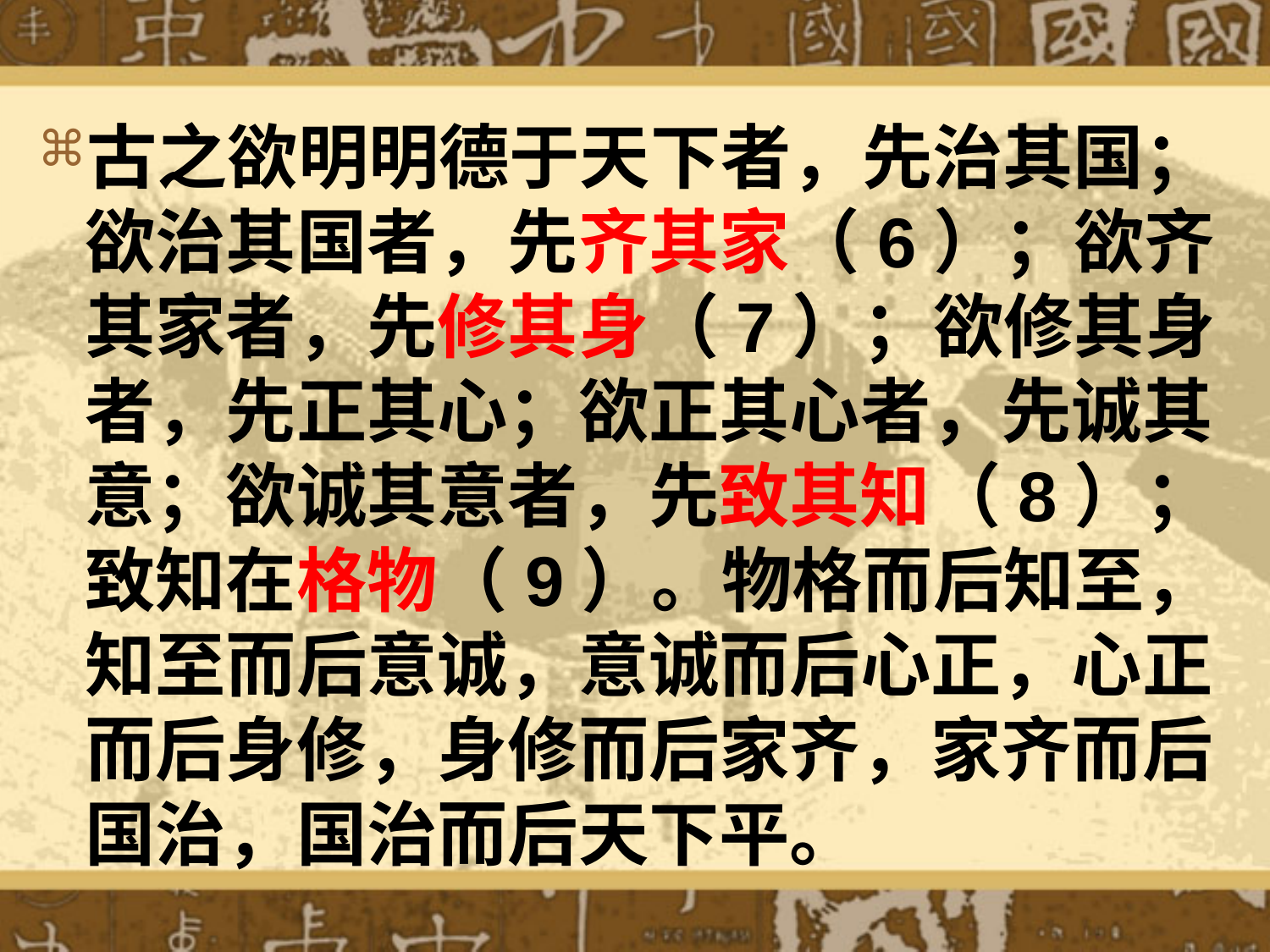

古之欲明明德于天下者，先治其国；欲治其国者，先齐其家（6）；欲齐其家者，先修其身（7）；欲修其身者，先正其心；欲正其心者，先诚其意；欲诚其意者，先致其知（8）；致知在格物（9）。物格而后知至，知至而后意诚，意诚而后心正，心正而后身修，身修而后家齐，家齐而后国治，国治而后天下平。